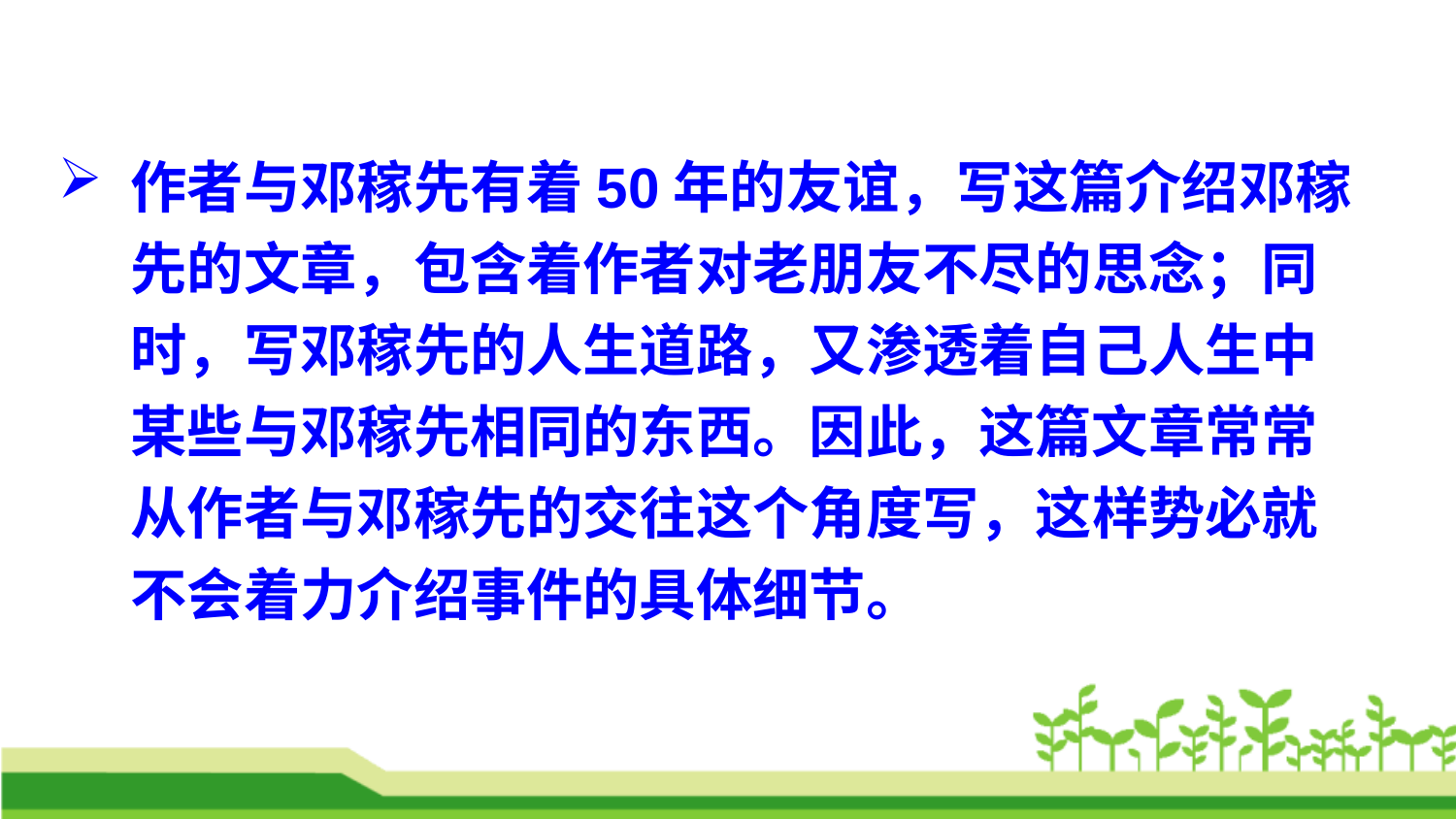

作者与邓稼先有着50年的友谊，写这篇介绍邓稼先的文章，包含着作者对老朋友不尽的思念；同时，写邓稼先的人生道路，又渗透着自己人生中某些与邓稼先相同的东西。因此，这篇文章常常从作者与邓稼先的交往这个角度写，这样势必就不会着力介绍事件的具体细节。